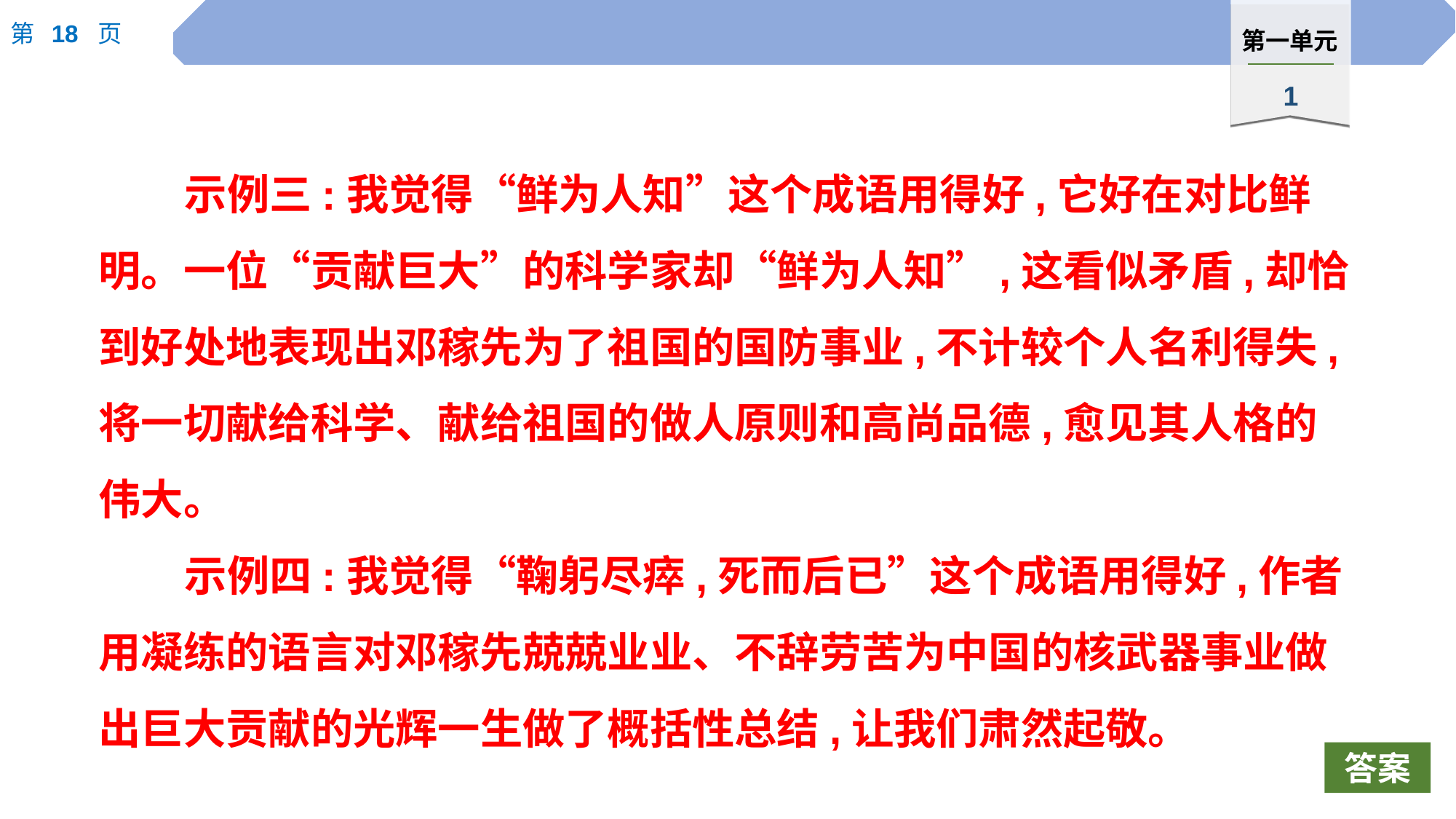

示例三:我觉得“鲜为人知”这个成语用得好,它好在对比鲜明。一位“贡献巨大”的科学家却“鲜为人知”,这看似矛盾,却恰到好处地表现出邓稼先为了祖国的国防事业,不计较个人名利得失,将一切献给科学、献给祖国的做人原则和高尚品德,愈见其人格的伟大。
示例四:我觉得“鞠躬尽瘁,死而后已”这个成语用得好,作者用凝练的语言对邓稼先兢兢业业、不辞劳苦为中国的核武器事业做出巨大贡献的光辉一生做了概括性总结,让我们肃然起敬。
答案